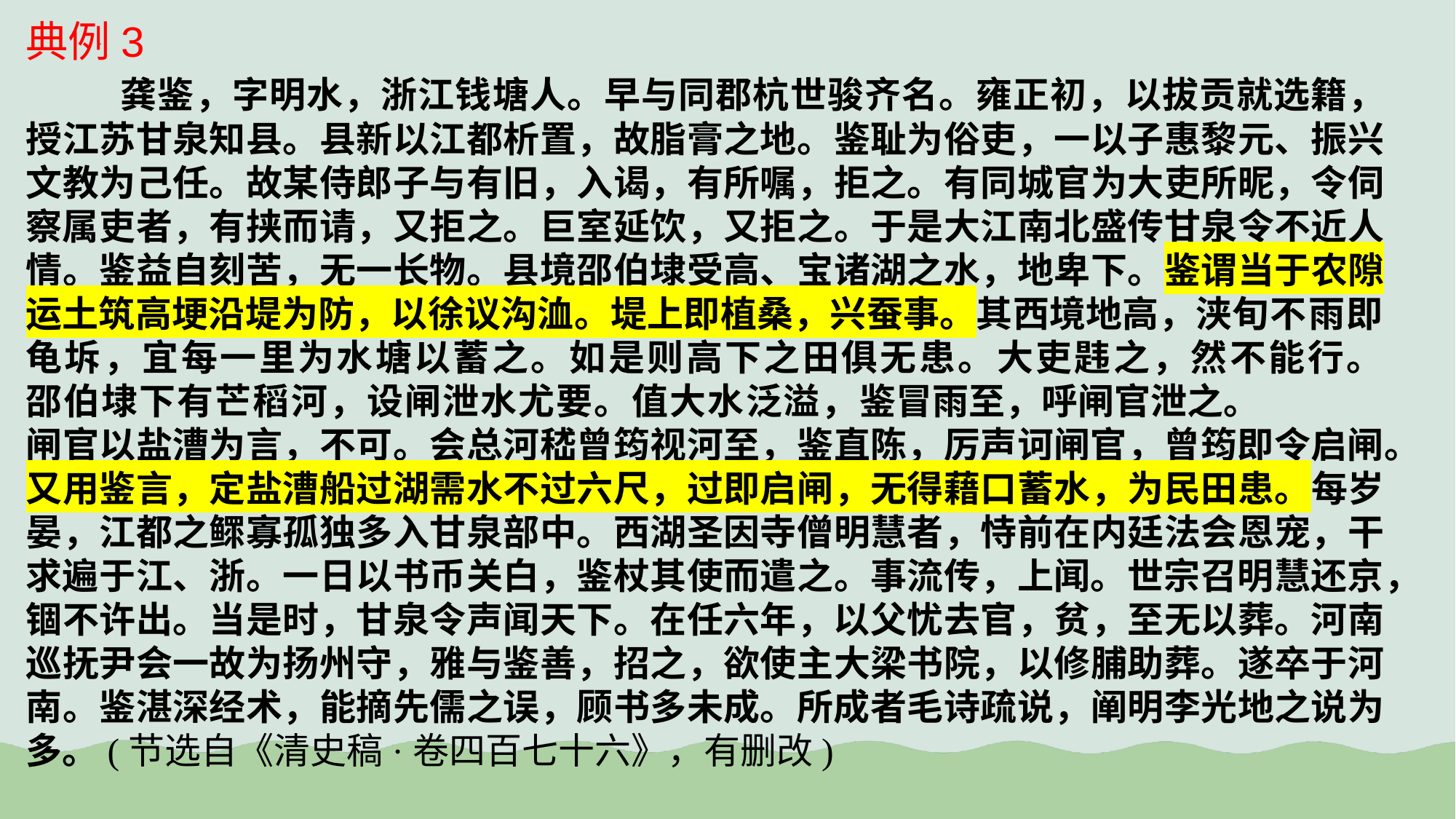

典例3
        龚鉴，字明水，浙江钱塘人。早与同郡杭世骏齐名。雍正初，以拔贡就选籍，授江苏甘泉知县。县新以江都析置，故脂膏之地。鉴耻为俗吏，一以子惠黎元、振兴文教为己任。故某侍郎子与有旧，入谒，有所嘱，拒之。有同城官为大吏所昵，令伺察属吏者，有挟而请，又拒之。巨室延饮，又拒之。于是大江南北盛传甘泉令不近人情。鉴益自刻苦，无一长物。县境邵伯埭受高、宝诸湖之水，地卑下。鉴谓当于农隙运土筑高埂沿堤为防，以徐议沟洫。堤上即植桑，兴蚕事。其西境地高，浃旬不雨即龟坼，宜每一里为水塘以蓄之。如是则高下之田俱无患。大吏韪之，然不能行。邵伯埭下有芒稻河，设闸泄水尤要。值大水泛溢，鉴冒雨至，呼闸官泄之。
闸官以盐漕为言，不可。会总河嵇曾筠视河至，鉴直陈，厉声诃闸官，曾筠即令启闸。又用鉴言，定盐漕船过湖需水不过六尺，过即启闸，无得藉口蓄水，为民田患。每岁晏，江都之鳏寡孤独多入甘泉部中。西湖圣因寺僧明慧者，恃前在内廷法会恩宠，干求遍于江、浙。一日以书币关白，鉴杖其使而遣之。事流传，上闻。世宗召明慧还京，锢不许出。当是时，甘泉令声闻天下。在任六年，以父忧去官，贫，至无以葬。河南巡抚尹会一故为扬州守，雅与鉴善，招之，欲使主大梁书院，以修脯助葬。遂卒于河南。鉴湛深经术，能摘先儒之误，顾书多未成。所成者毛诗疏说，阐明李光地之说为多。(节选自《清史稿·卷四百七十六》，有删改)